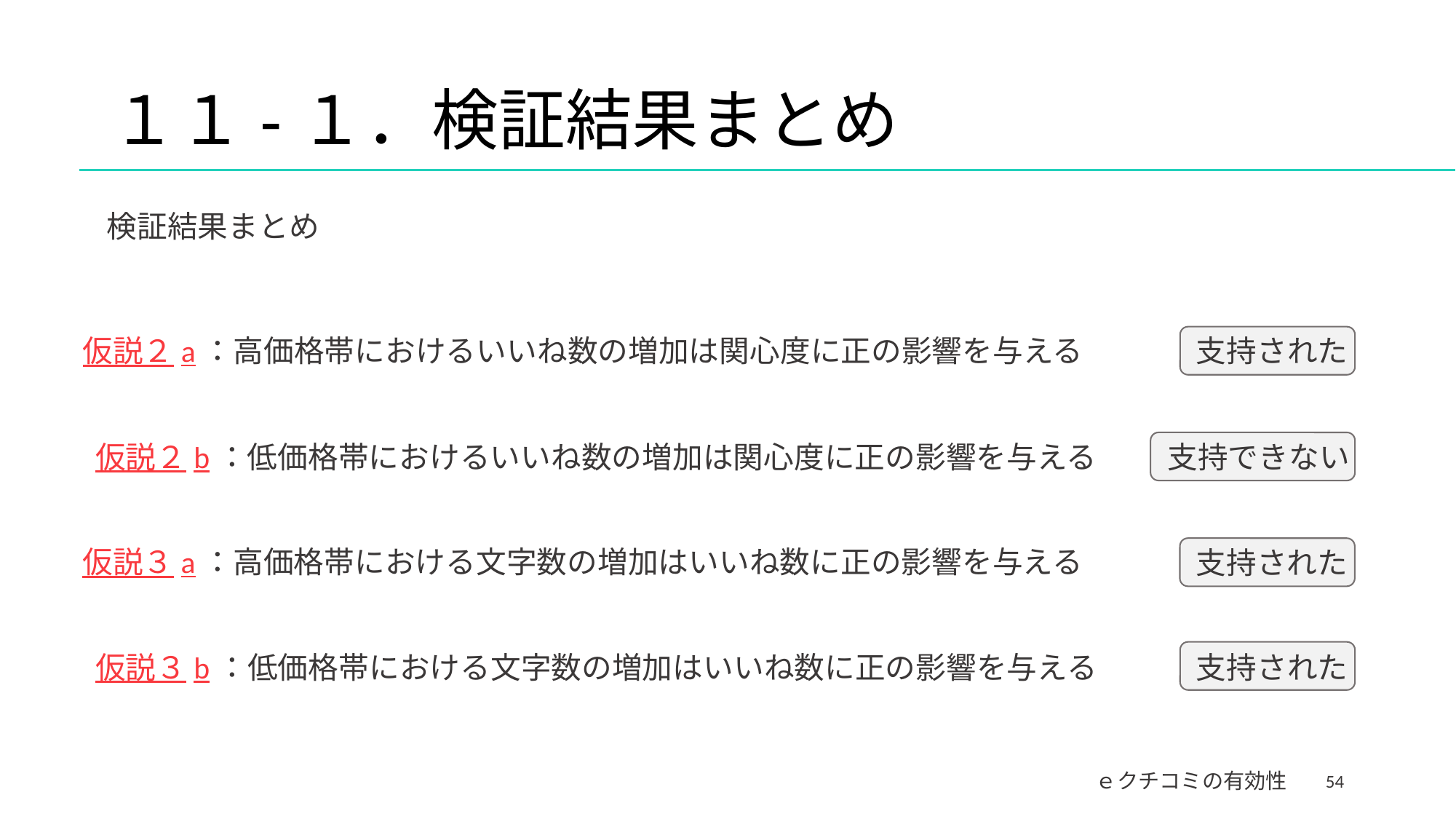

# １１-１．検証結果まとめ
検証結果まとめ
仮説２a：高価格帯におけるいいね数の増加は関心度に正の影響を与える
支持された

仮説２b：低価格帯におけるいいね数の増加は関心度に正の影響を与える
支持できない

仮説３a：高価格帯における文字数の増加はいいね数に正の影響を与える
支持された

支持された
仮説３b：低価格帯における文字数の増加はいいね数に正の影響を与える
54
ｅクチコミの有効性